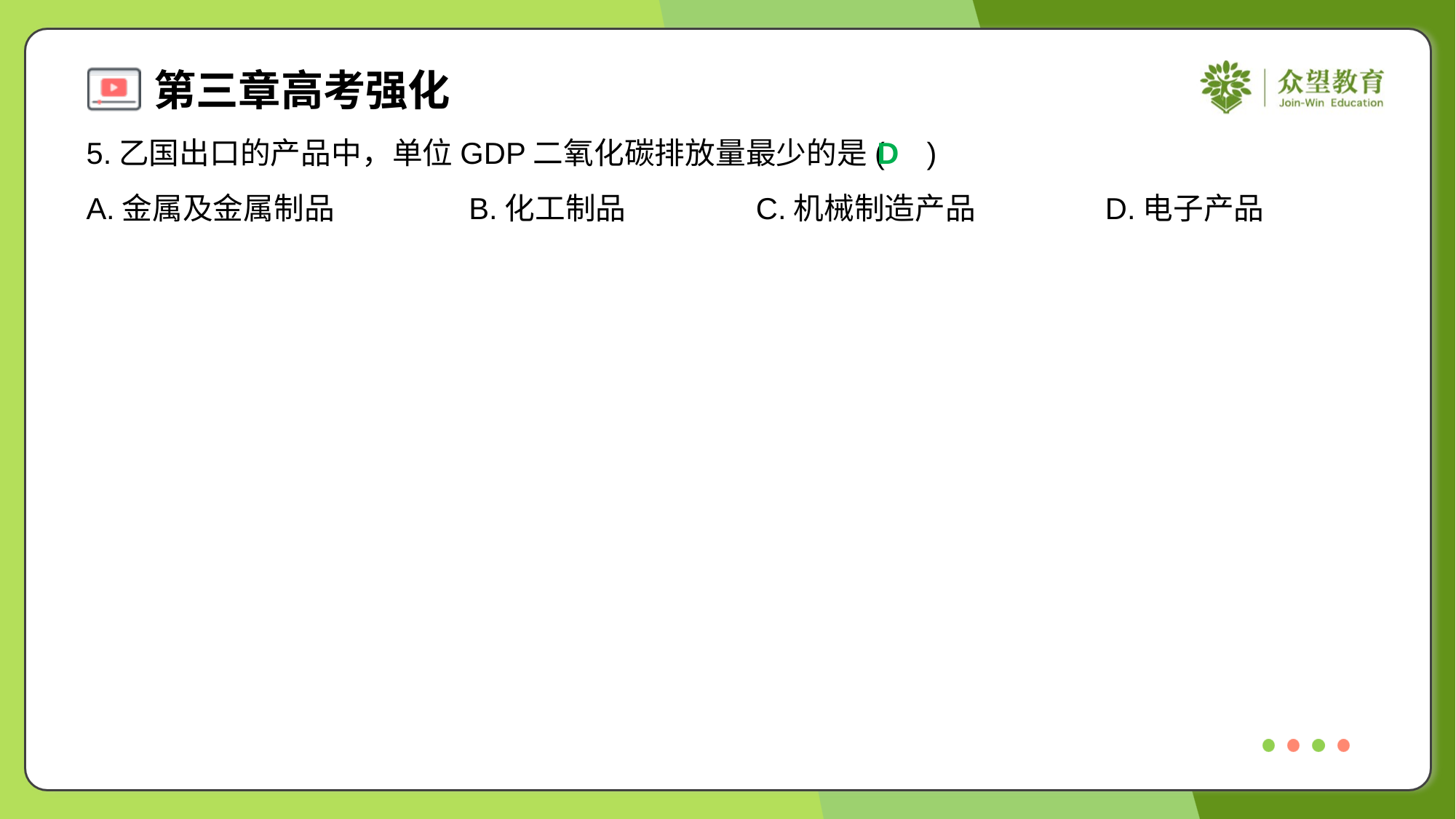

5.乙国出口的产品中，单位GDP二氧化碳排放量最少的是(     )
D
A.金属及金属制品	B.化工制品	C.机械制造产品	D.电子产品